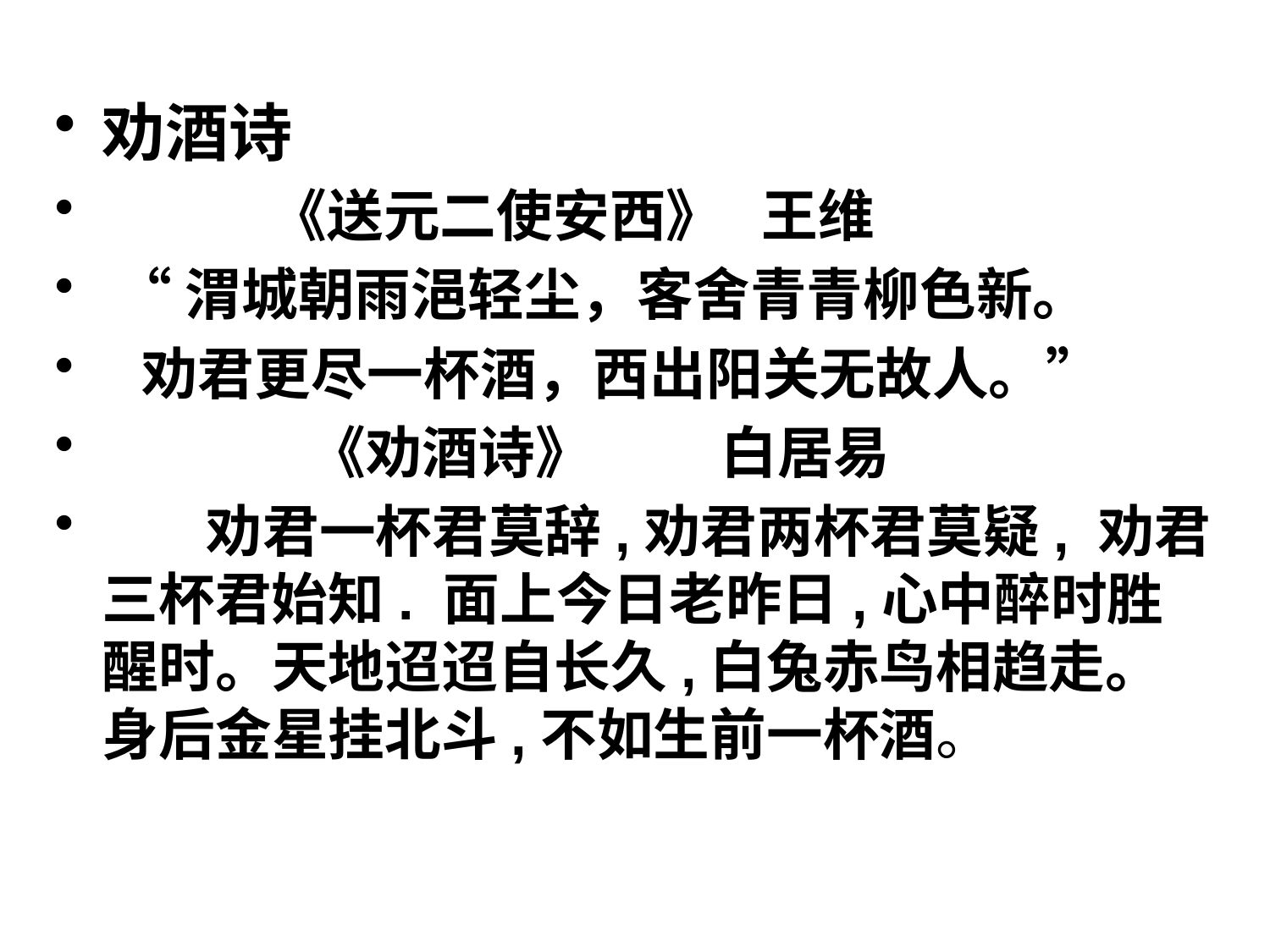

# 劝酒诗
            《送元二使安西》   王维
 “渭城朝雨浥轻尘，客舍青青柳色新。
  劝君更尽一杯酒，西出阳关无故人。”
               《劝酒诗》          白居易
       劝君一杯君莫辞,劝君两杯君莫疑, 劝君三杯君始知. 面上今日老昨日,心中醉时胜醒时。天地迢迢自长久,白兔赤鸟相趋走。身后金星挂北斗,不如生前一杯酒。